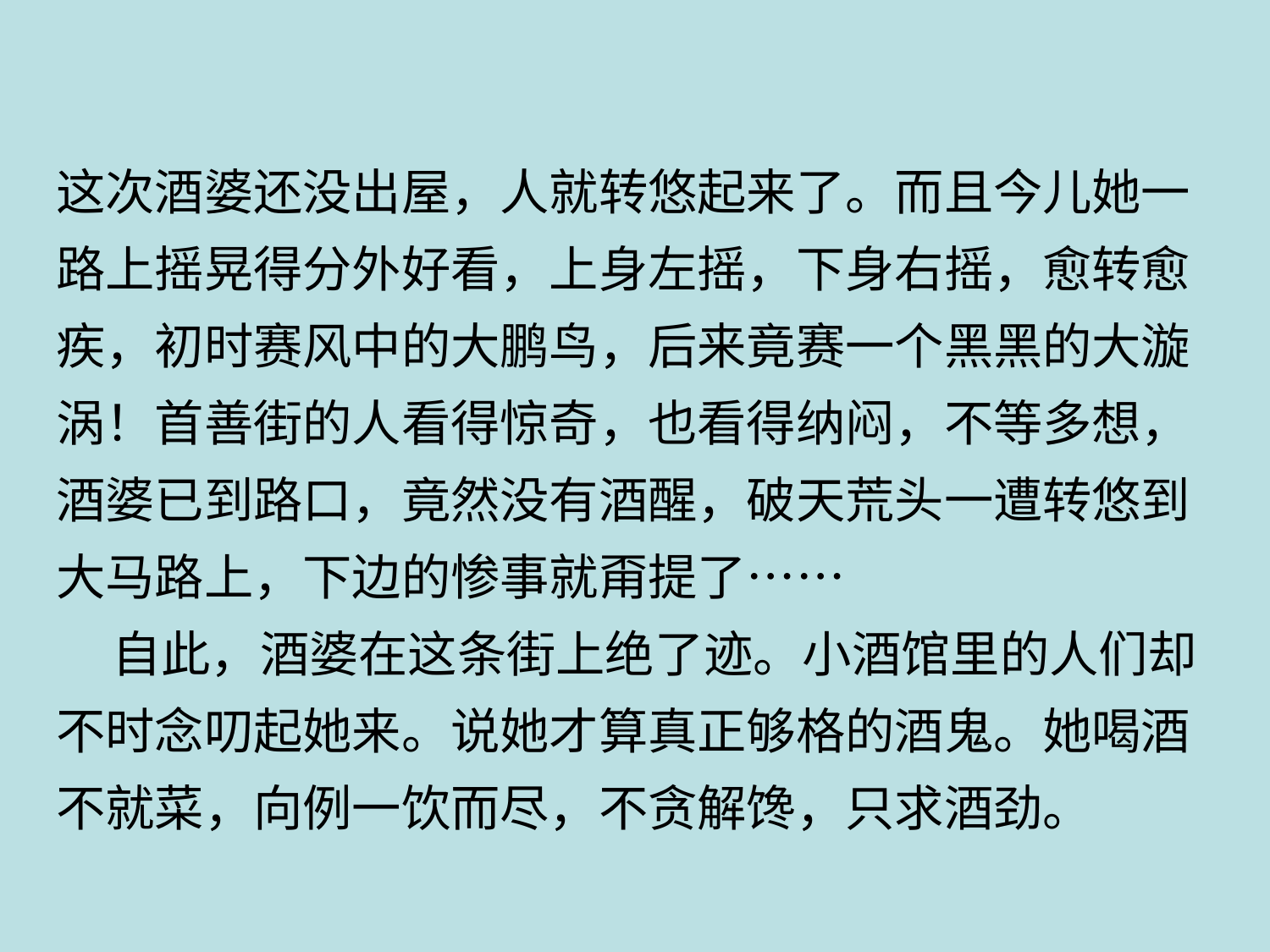

这次酒婆还没出屋，人就转悠起来了。而且今儿她一路上摇晃得分外好看，上身左摇，下身右摇，愈转愈疾，初时赛风中的大鹏鸟，后来竟赛一个黑黑的大漩涡！首善街的人看得惊奇，也看得纳闷，不等多想，酒婆已到路口，竟然没有酒醒，破天荒头一遭转悠到大马路上，下边的惨事就甭提了……
    自此，酒婆在这条街上绝了迹。小酒馆里的人们却不时念叨起她来。说她才算真正够格的酒鬼。她喝酒不就菜，向例一饮而尽，不贪解馋，只求酒劲。